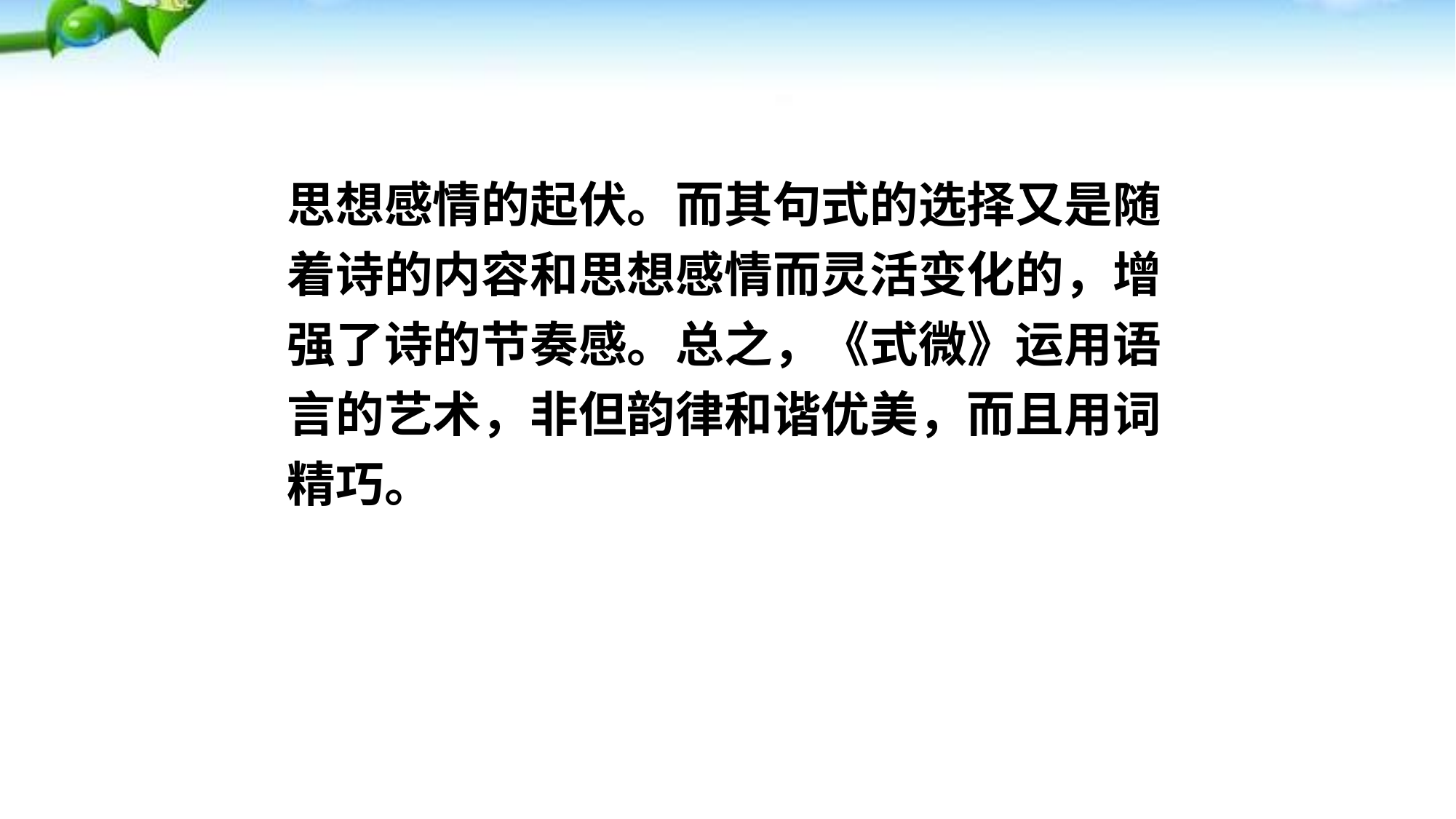

思想感情的起伏。而其句式的选择又是随着诗的内容和思想感情而灵活变化的，增强了诗的节奏感。总之，《式微》运用语言的艺术，非但韵律和谐优美，而且用词精巧。